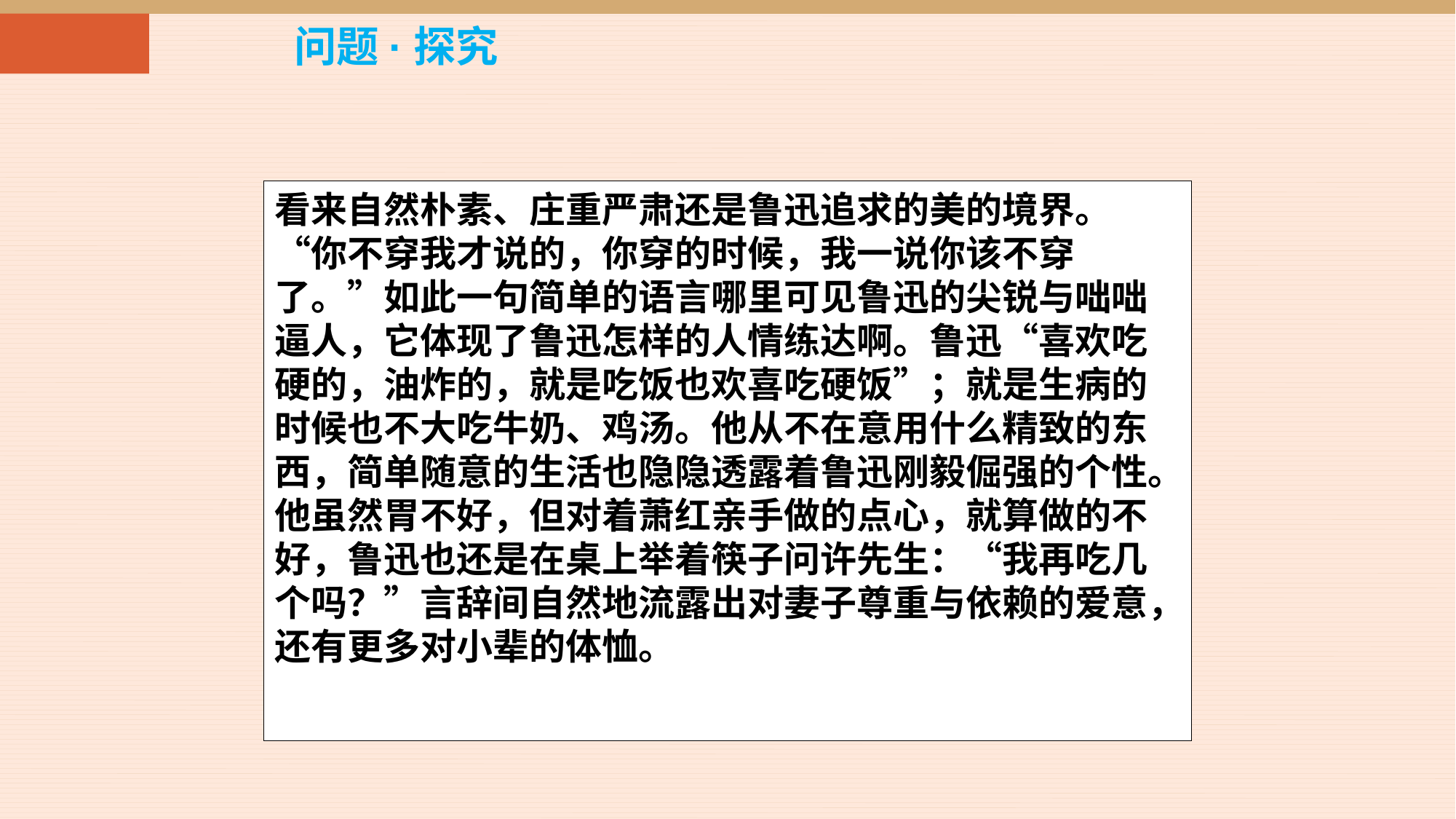

问题·探究
看来自然朴素、庄重严肃还是鲁迅追求的美的境界。“你不穿我才说的，你穿的时候，我一说你该不穿了。”如此一句简单的语言哪里可见鲁迅的尖锐与咄咄逼人，它体现了鲁迅怎样的人情练达啊。鲁迅“喜欢吃硬的，油炸的，就是吃饭也欢喜吃硬饭”；就是生病的时候也不大吃牛奶、鸡汤。他从不在意用什么精致的东西，简单随意的生活也隐隐透露着鲁迅刚毅倔强的个性。他虽然胃不好，但对着萧红亲手做的点心，就算做的不好，鲁迅也还是在桌上举着筷子问许先生：“我再吃几个吗？”言辞间自然地流露出对妻子尊重与依赖的爱意，还有更多对小辈的体恤。